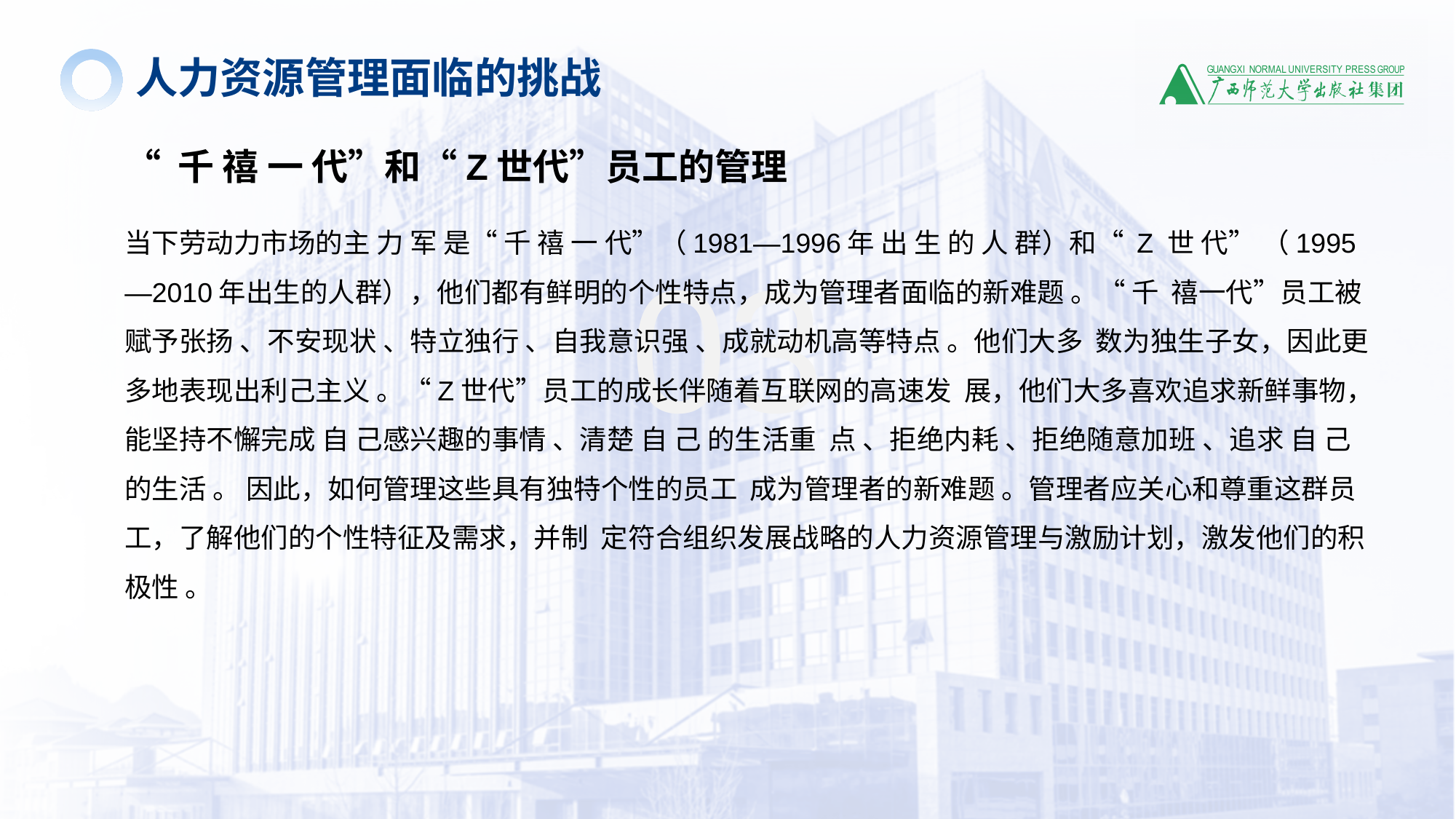

人力资源管理面临的挑战

“ 千 禧 一 代”和“Z世代”员工的管理
03
当下劳动力市场的主 力 军 是“ 千 禧 一 代”（1981—1996年 出 生 的 人 群）和“ Z 世 代” （1995—2010年出生的人群），他们都有鲜明的个性特点，成为管理者面临的新难题 。“ 千  禧一代”员工被赋予张扬 、不安现状 、特立独行 、自我意识强 、成就动机高等特点 。他们大多  数为独生子女，因此更多地表现出利己主义 。“Z世代”员工的成长伴随着互联网的高速发  展，他们大多喜欢追求新鲜事物，能坚持不懈完成 自 己感兴趣的事情 、清楚 自 己 的生活重  点 、拒绝内耗 、拒绝随意加班 、追求 自 己的生活 。 因此，如何管理这些具有独特个性的员工  成为管理者的新难题 。管理者应关心和尊重这群员工，了解他们的个性特征及需求，并制  定符合组织发展战略的人力资源管理与激励计划，激发他们的积极性 。